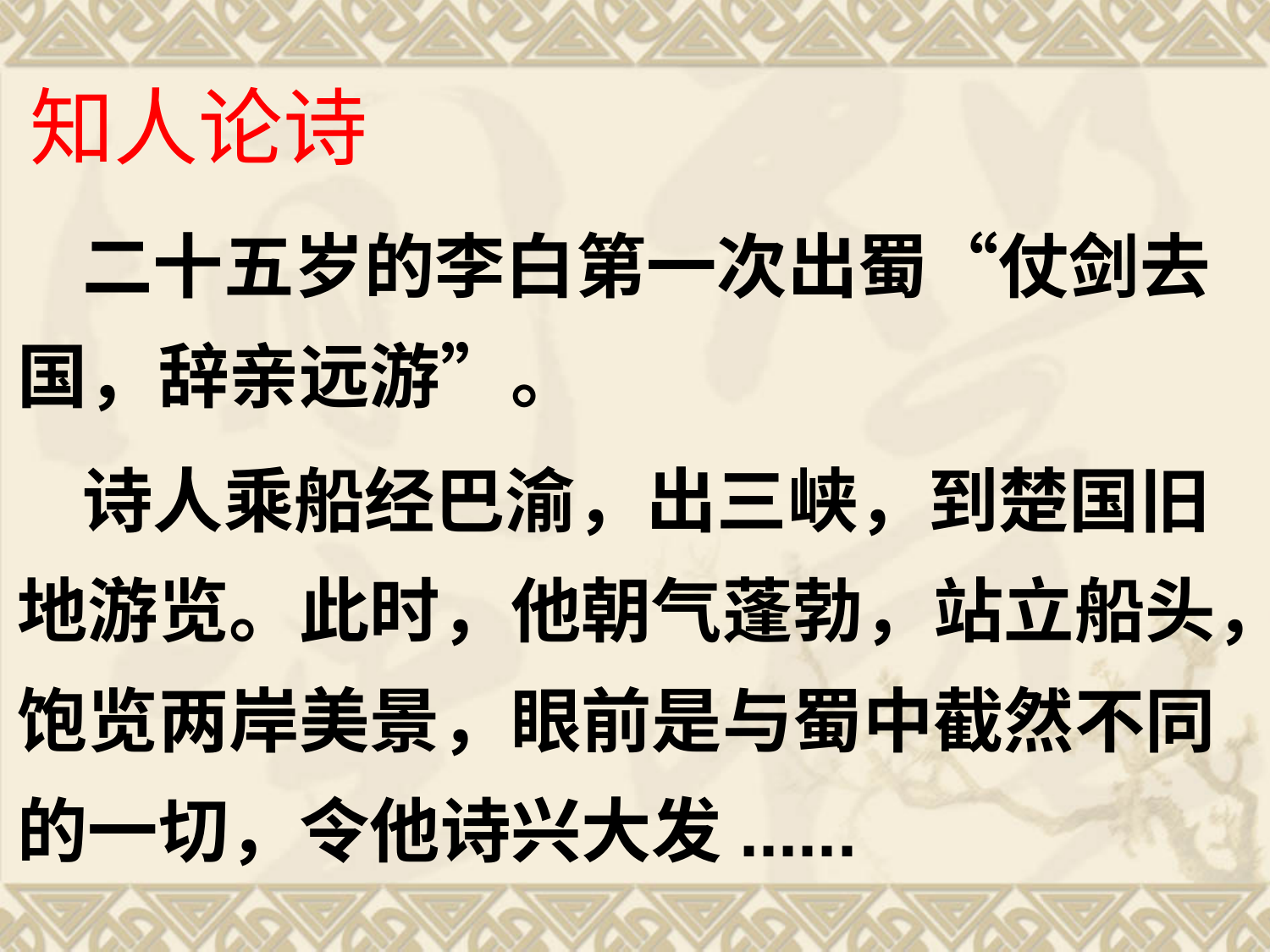

知人论诗
   二十五岁的李白第一次出蜀“仗剑去国，辞亲远游”。
   诗人乘船经巴渝，出三峡，到楚国旧地游览。此时，他朝气蓬勃，站立船头，饱览两岸美景，眼前是与蜀中截然不同的一切，令他诗兴大发......